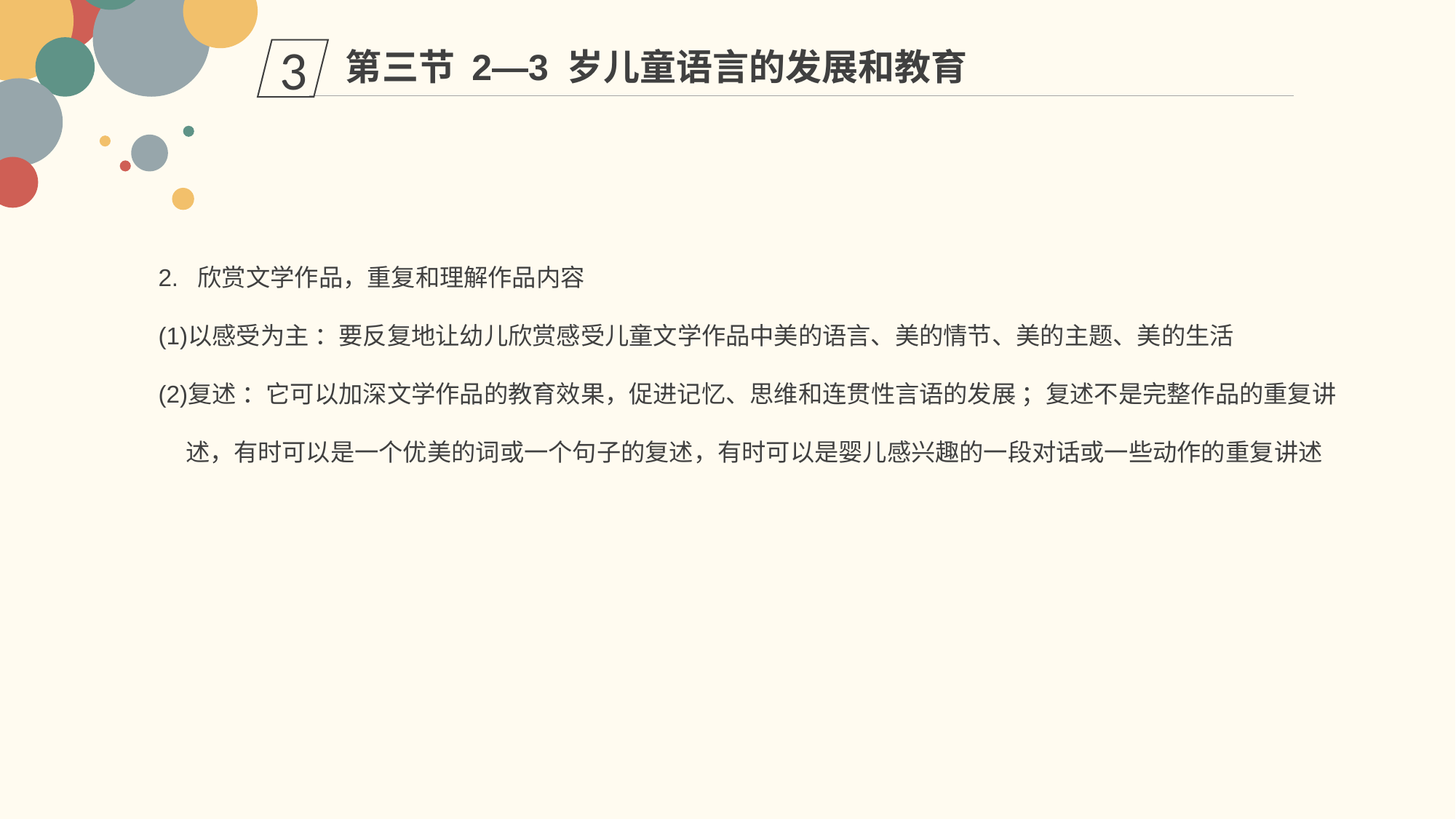

第三节 2—3 岁儿童语言的发展和教育
3
2.  欣赏文学作品，重复和理解作品内容
以感受为主 ：要反复地让幼儿欣赏感受儿童文学作品中美的语言、美的情节、美的主题、美的生活
复述 ：它可以加深文学作品的教育效果，促进记忆、思维和连贯性言语的发展 ；复述不是完整作品的重复讲述，有时可以是一个优美的词或一个句子的复述，有时可以是婴儿感兴趣的一段对话或一些动作的重复讲述